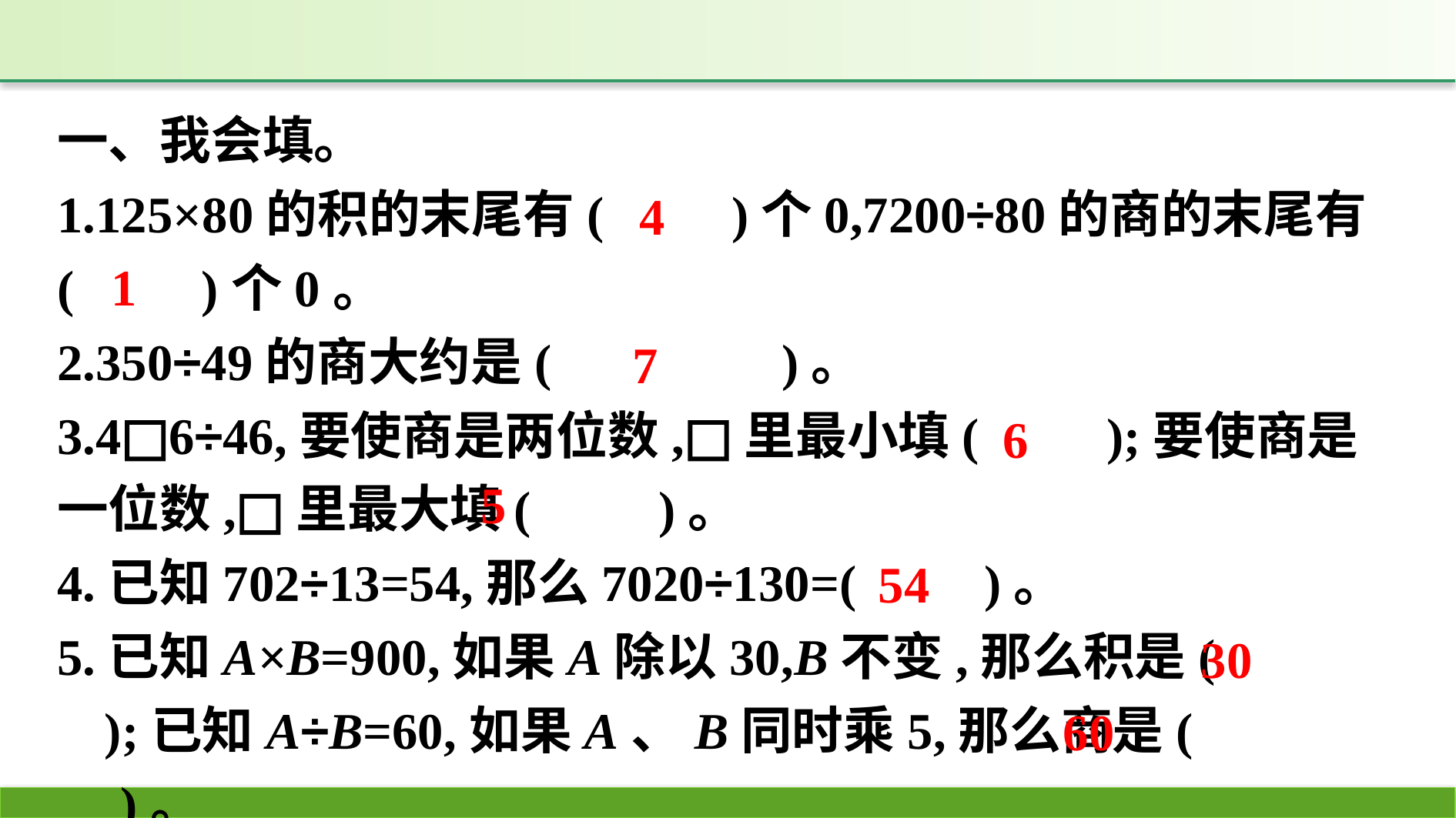

一、我会填。
1.125×80的积的末尾有(　　)个0,7200÷80的商的末尾有(　　)个0。
2.350÷49的商大约是(　　　　)。
3.4□6÷46,要使商是两位数,□里最小填(　　);要使商是一位数,□里最大填(　　)。
4.已知702÷13=54,那么7020÷130=(　　)。
5.已知A×B=900,如果A除以30,B不变,那么积是(　　         );已知A÷B=60,如果A、B同时乘5,那么商是(　　 　)。
4
1
7
6
5
54
30
60